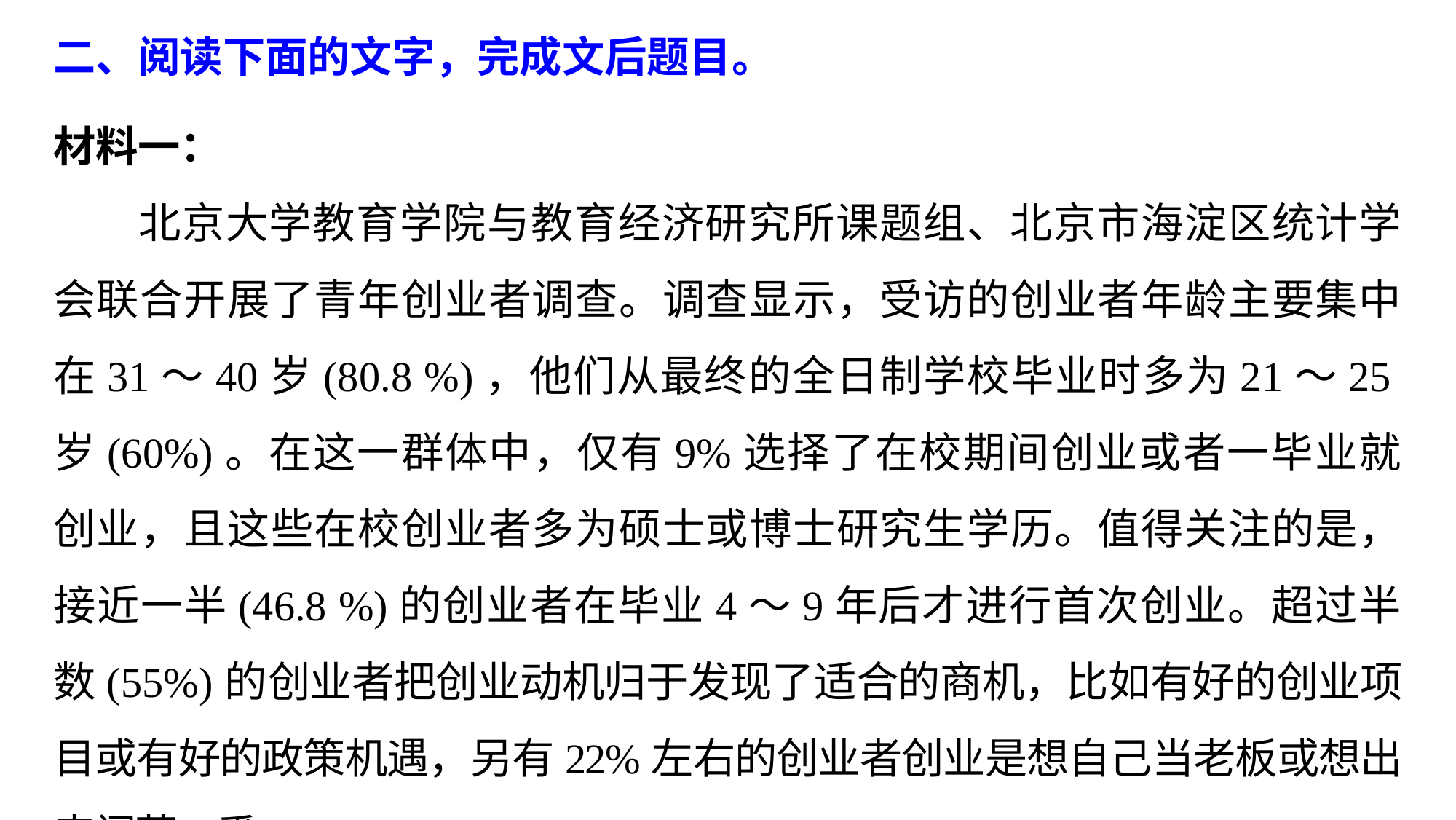

二、阅读下面的文字，完成文后题目。
材料一：
北京大学教育学院与教育经济研究所课题组、北京市海淀区统计学会联合开展了青年创业者调查。调查显示，受访的创业者年龄主要集中在31～40岁(80.8 %)，他们从最终的全日制学校毕业时多为21～25岁(60%)。在这一群体中，仅有9%选择了在校期间创业或者一毕业就创业，且这些在校创业者多为硕士或博士研究生学历。值得关注的是，接近一半(46.8 %)的创业者在毕业4～9年后才进行首次创业。超过半数(55%)的创业者把创业动机归于发现了适合的商机，比如有好的创业项目或有好的政策机遇，另有22%左右的创业者创业是想自己当老板或想出来闯荡一番。